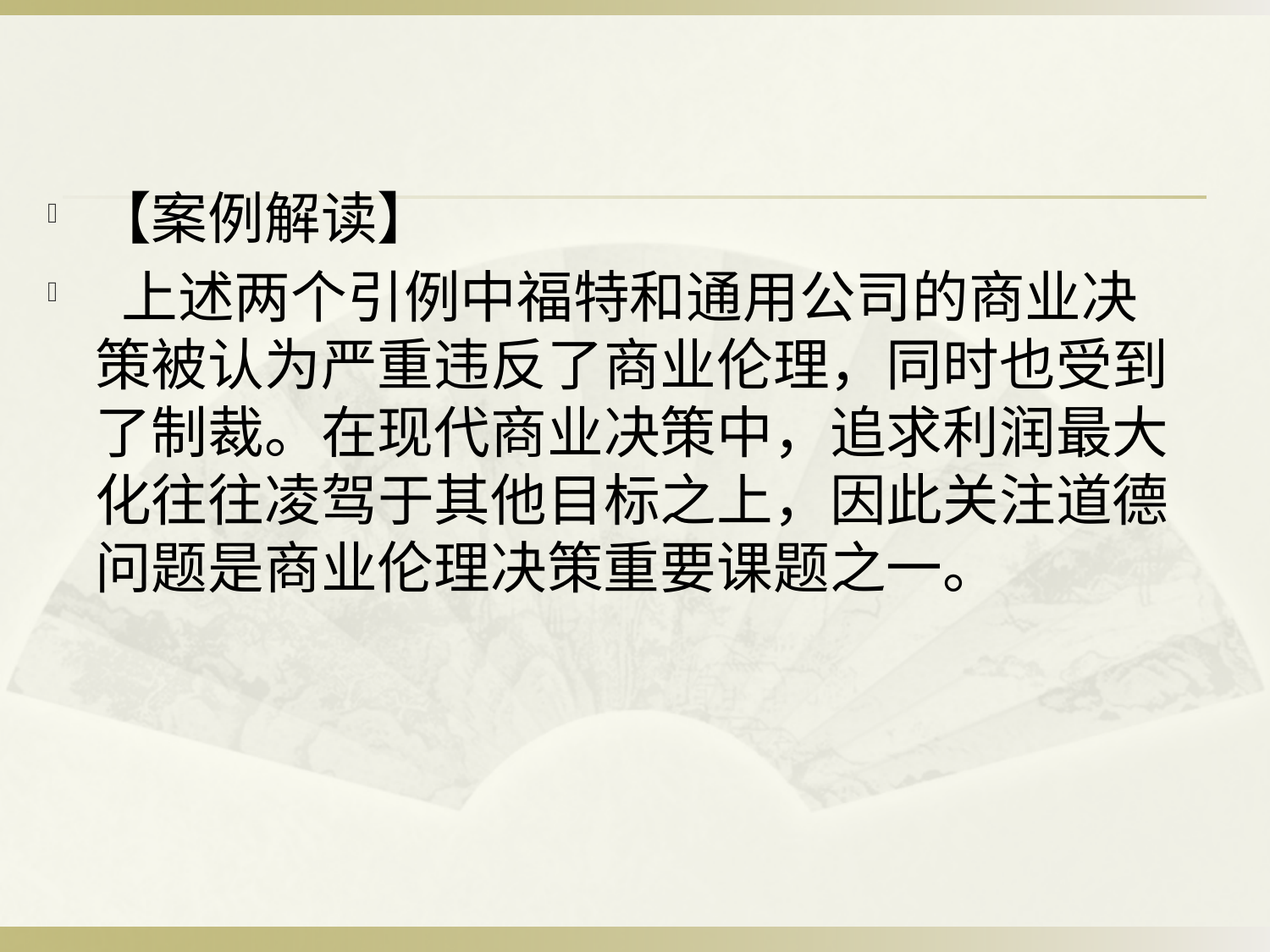

【案例解读】
 上述两个引例中福特和通用公司的商业决策被认为严重违反了商业伦理，同时也受到了制裁。在现代商业决策中，追求利润最大化往往凌驾于其他目标之上，因此关注道德问题是商业伦理决策重要课题之一。